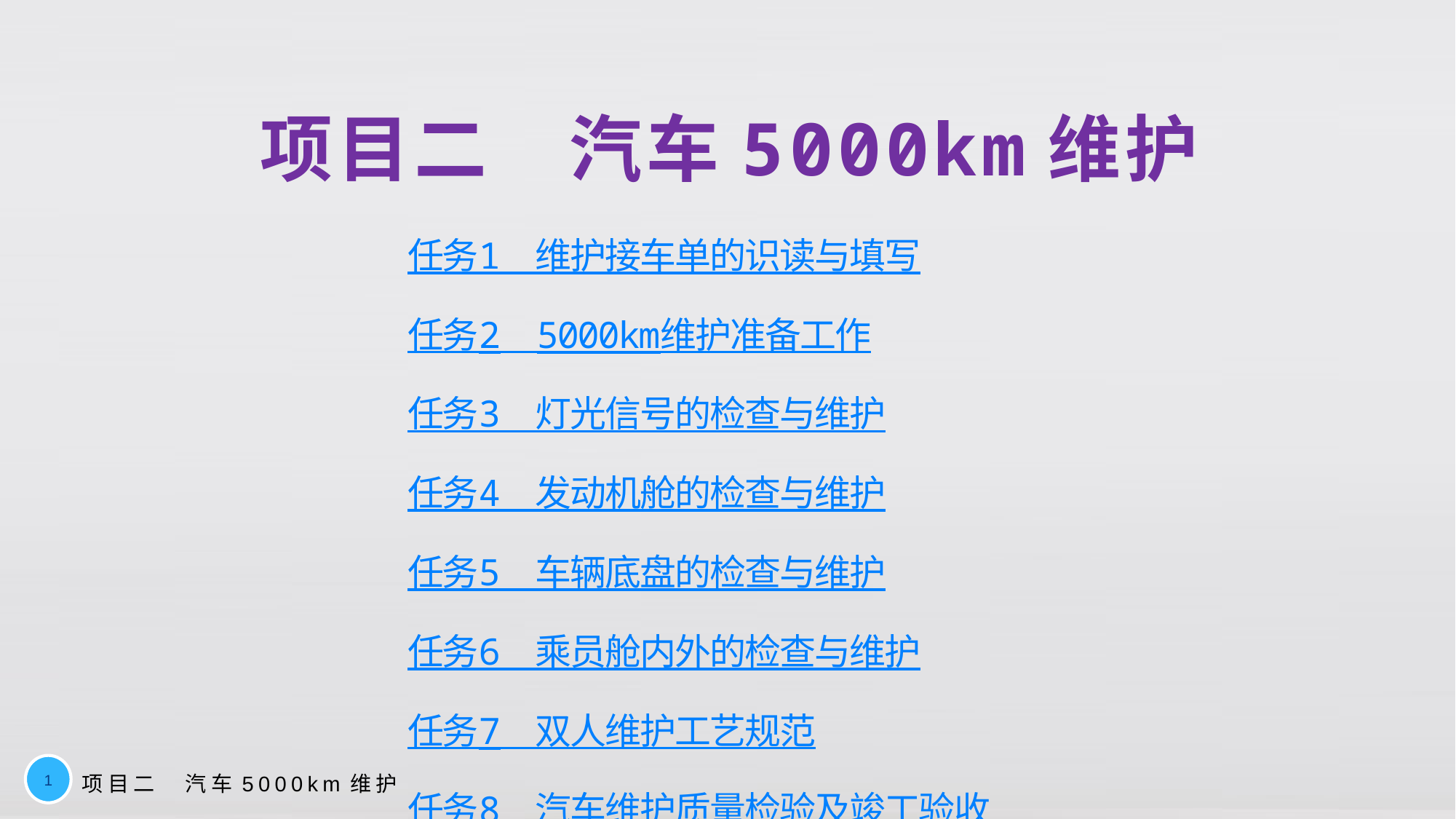

项目二　汽车5000km维护
任务1　维护接车单的识读与填写
任务2　5000km维护准备工作
任务3　灯光信号的检查与维护
任务4　发动机舱的检查与维护
任务5　车辆底盘的检查与维护
任务6　乘员舱内外的检查与维护
任务7　双人维护工艺规范
任务8　汽车维护质量检验及竣工验收
1